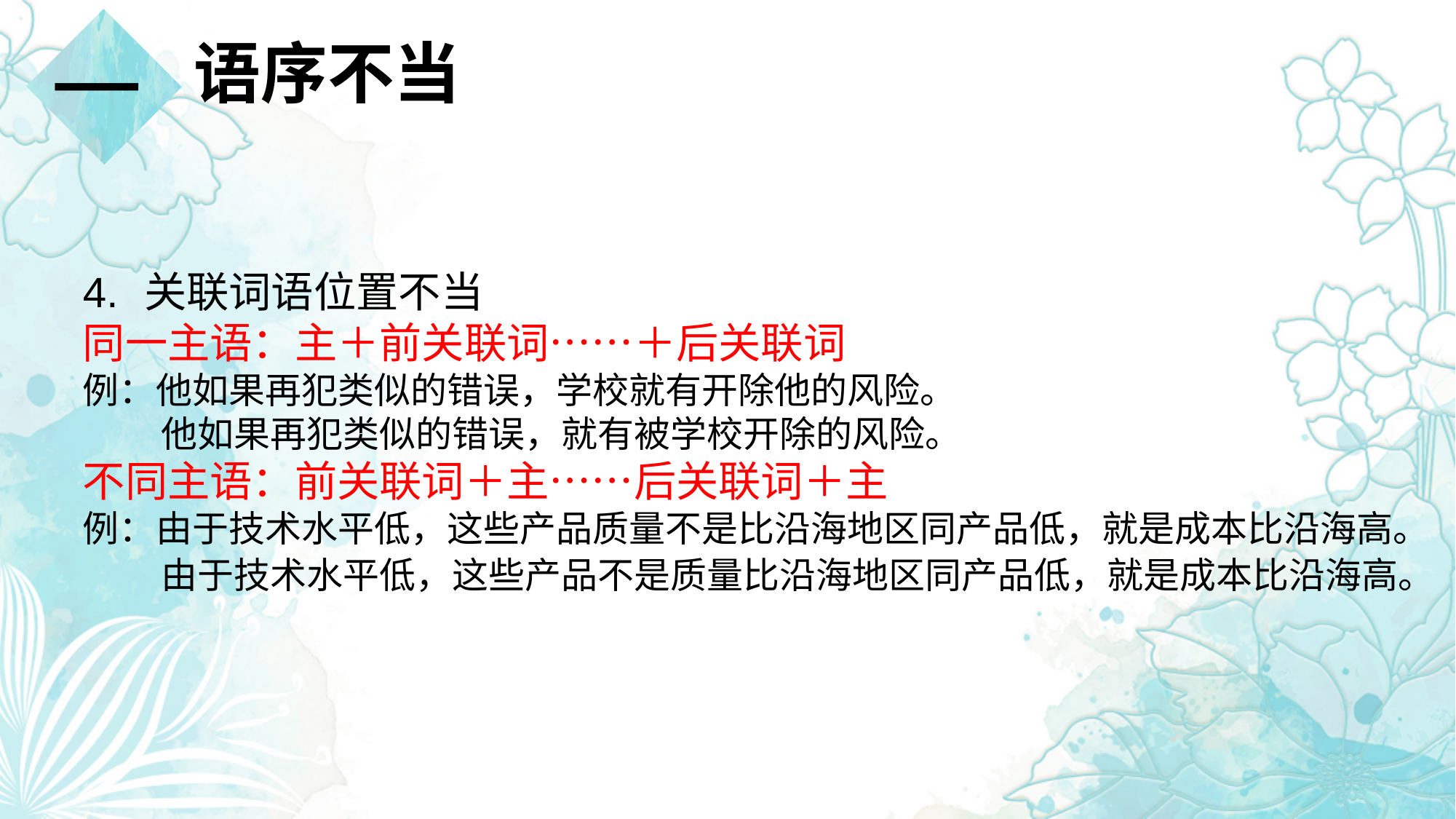

一
语序不当

关联词语位置不当
同一主语：主＋前关联词……＋后关联词
例：他如果再犯类似的错误，学校就有开除他的风险。

不同主语：前关联词＋主……后关联词＋主
例：由于技术水平低，这些产品质量不是比沿海地区同产品低，就是成本比沿海高。

他如果再犯类似的错误，就有被学校开除的风险。
由于技术水平低，这些产品不是质量比沿海地区同产品低，就是成本比沿海高。